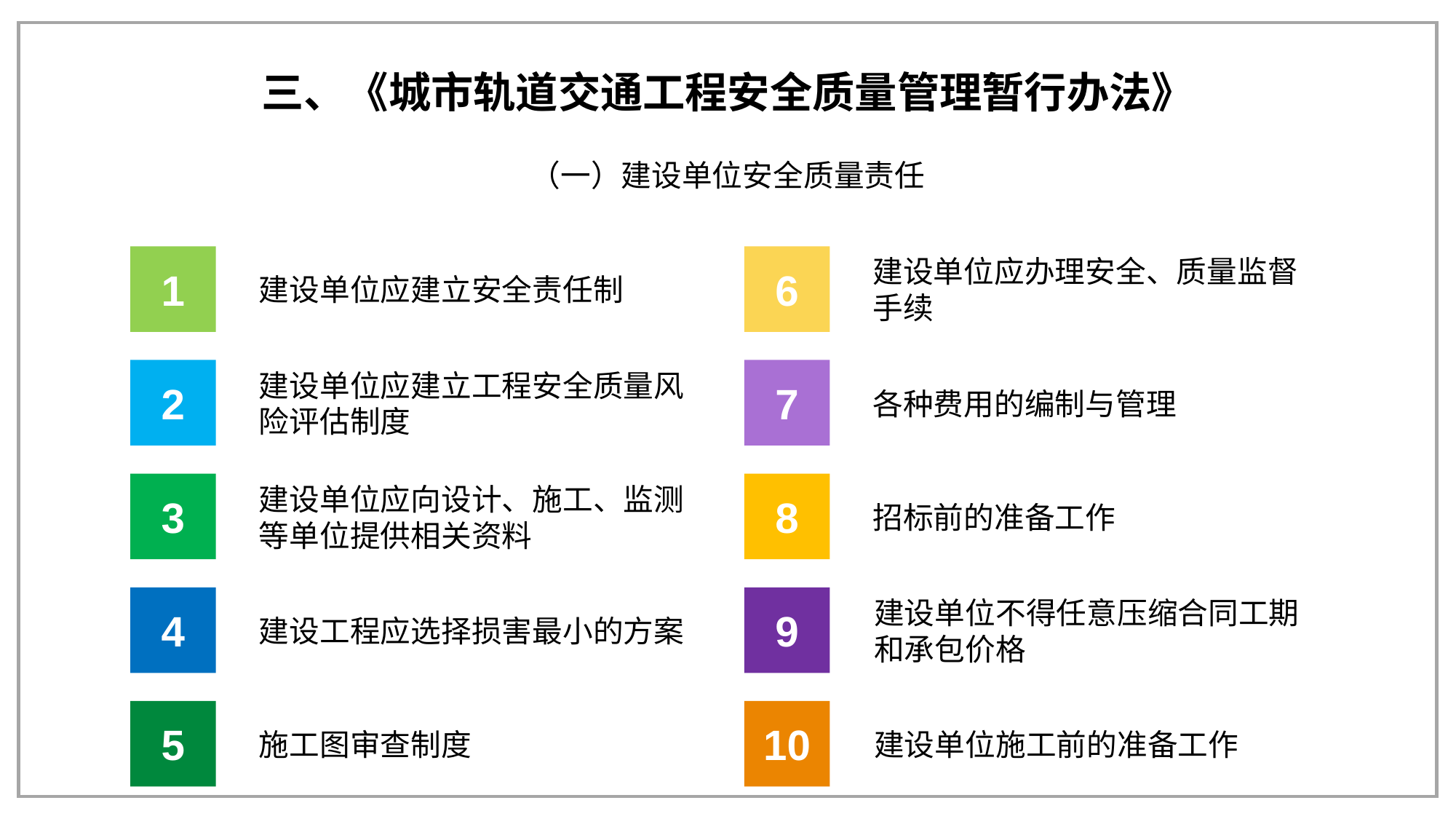

三、《城市轨道交通工程安全质量管理暂行办法》
（一）建设单位安全质量责任
1
6
建设单位应办理安全、质量监督手续
建设单位应建立安全责任制
2
7
建设单位应建立工程安全质量风险评估制度
各种费用的编制与管理
3
8
建设单位应向设计、施工、监测等单位提供相关资料
招标前的准备工作
4
9
建设单位不得任意压缩合同工期和承包价格
建设工程应选择损害最小的方案
5
10
施工图审查制度
建设单位施工前的准备工作